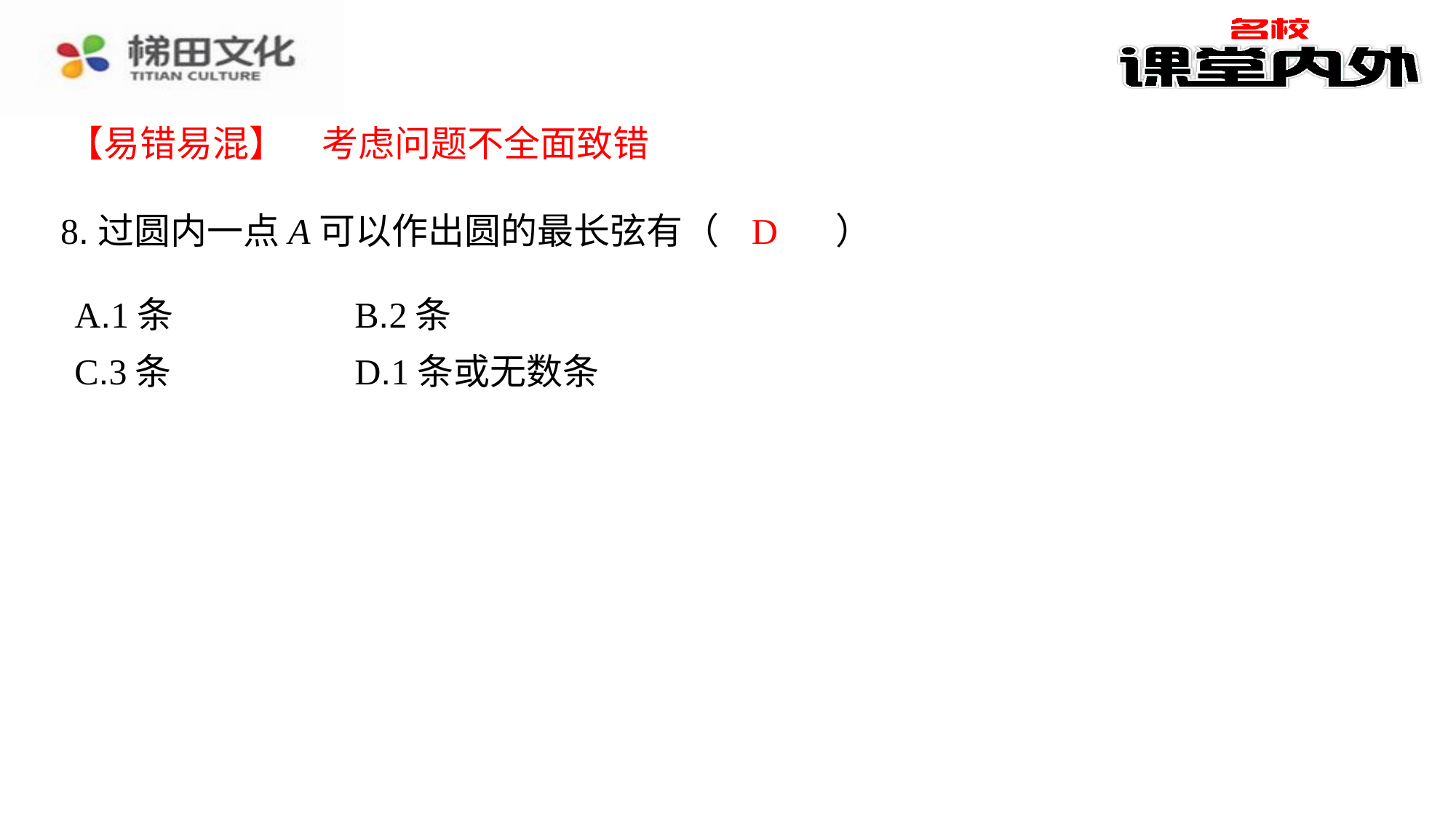

【易错易混】　考虑问题不全面致错
D
8.过圆内一点A可以作出圆的最长弦有（　D　）
| A.1条 | B.2条 |
| --- | --- |
| C.3条 | D.1条或无数条 |